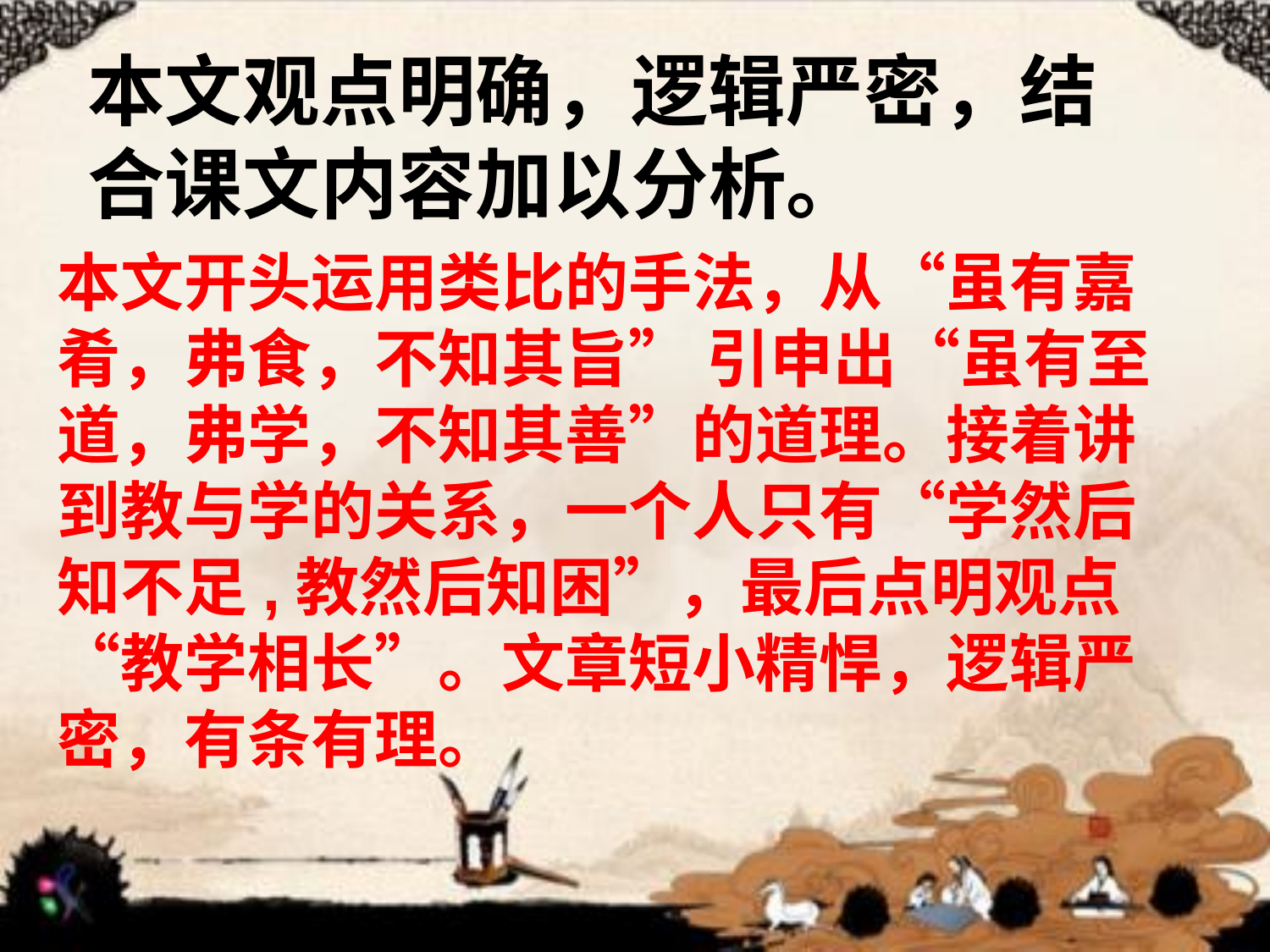

本文观点明确，逻辑严密，结合课文内容加以分析。
本文开头运用类比的手法，从“虽有嘉肴，弗食，不知其旨” 引申出“虽有至道，弗学，不知其善”的道理。接着讲到教与学的关系，一个人只有“学然后知不足,教然后知困”，最后点明观点“教学相长”。文章短小精悍，逻辑严密，有条有理。